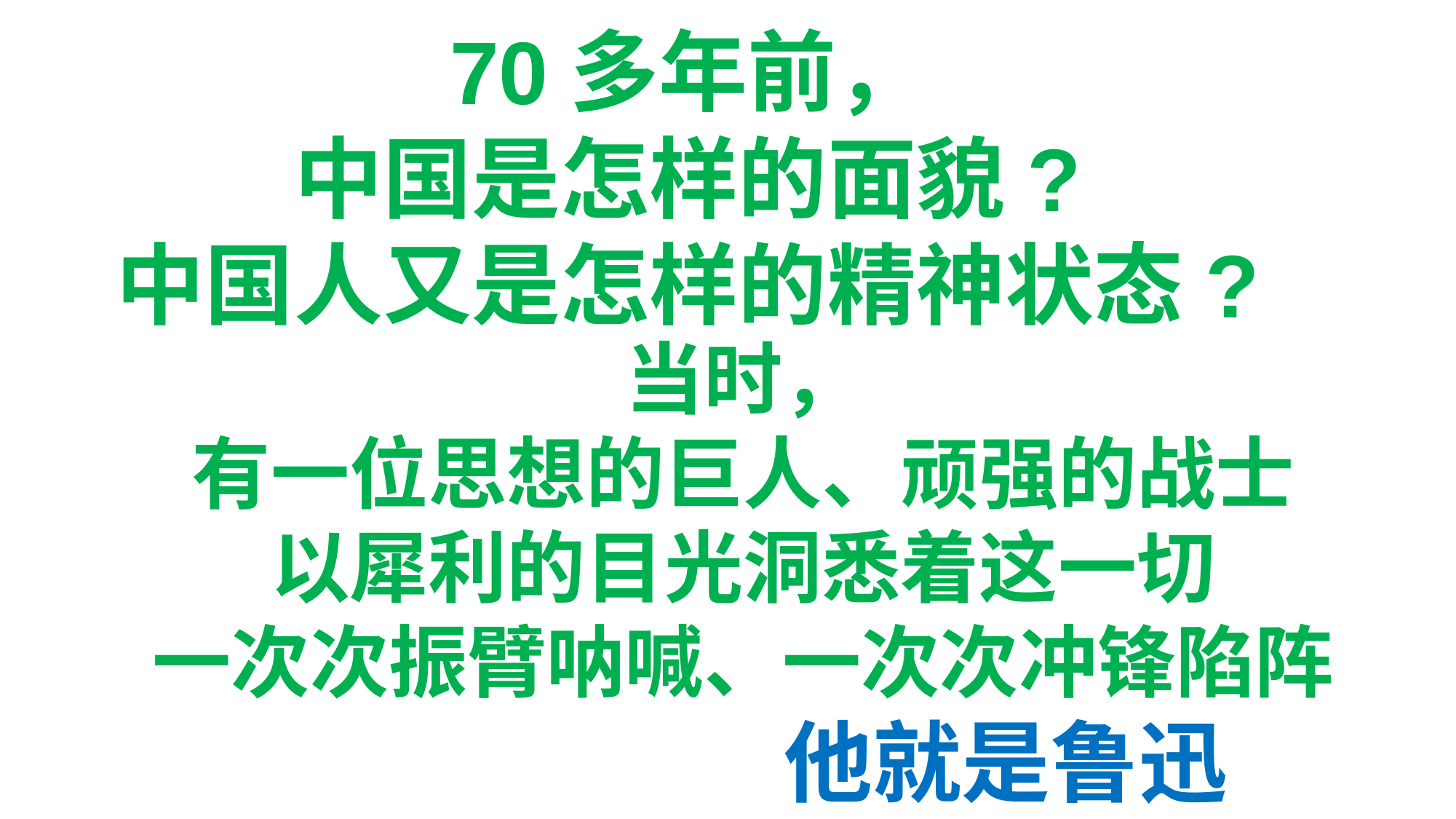

70多年前，
中国是怎样的面貌?
中国人又是怎样的精神状态?
当时，
有一位思想的巨人、顽强的战士
以犀利的目光洞悉着这一切
一次次振臂呐喊、一次次冲锋陷阵
他就是鲁迅